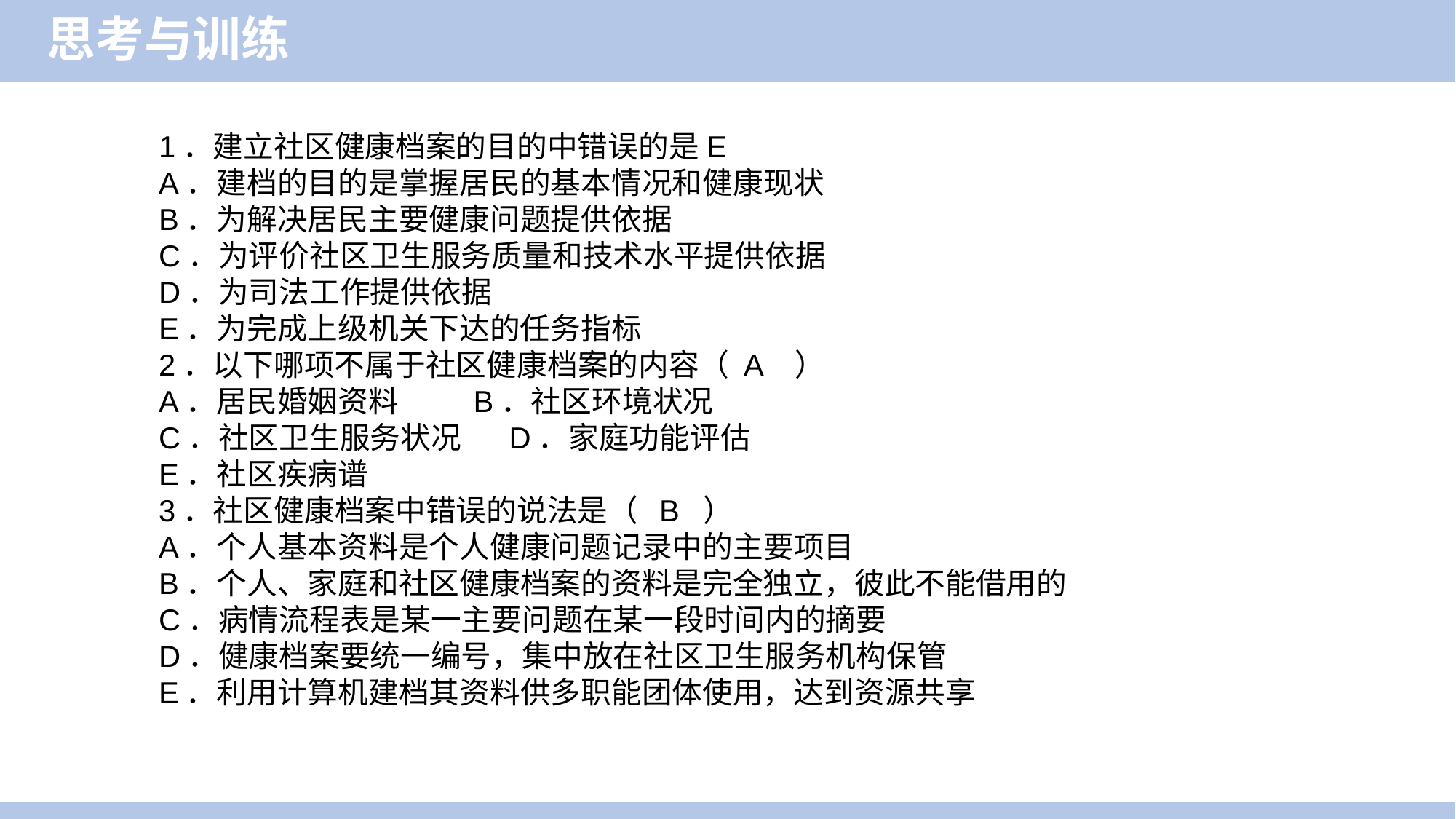

思考与训练

1．建立社区健康档案的目的中错误的是E
A．建档的目的是掌握居民的基本情况和健康现状
B．为解决居民主要健康问题提供依据
C．为评价社区卫生服务质量和技术水平提供依据
D．为司法工作提供依据
E．为完成上级机关下达的任务指标
2．以下哪项不属于社区健康档案的内容（ A   ）
A．居民婚姻资料          B．社区环境状况
C．社区卫生服务状况      D．家庭功能评估
E．社区疾病谱
3．社区健康档案中错误的说法是（  B  ）
A．个人基本资料是个人健康问题记录中的主要项目
B．个人、家庭和社区健康档案的资料是完全独立，彼此不能借用的
C．病情流程表是某一主要问题在某一段时间内的摘要
D．健康档案要统一编号，集中放在社区卫生服务机构保管
E．利用计算机建档其资料供多职能团体使用，达到资源共享